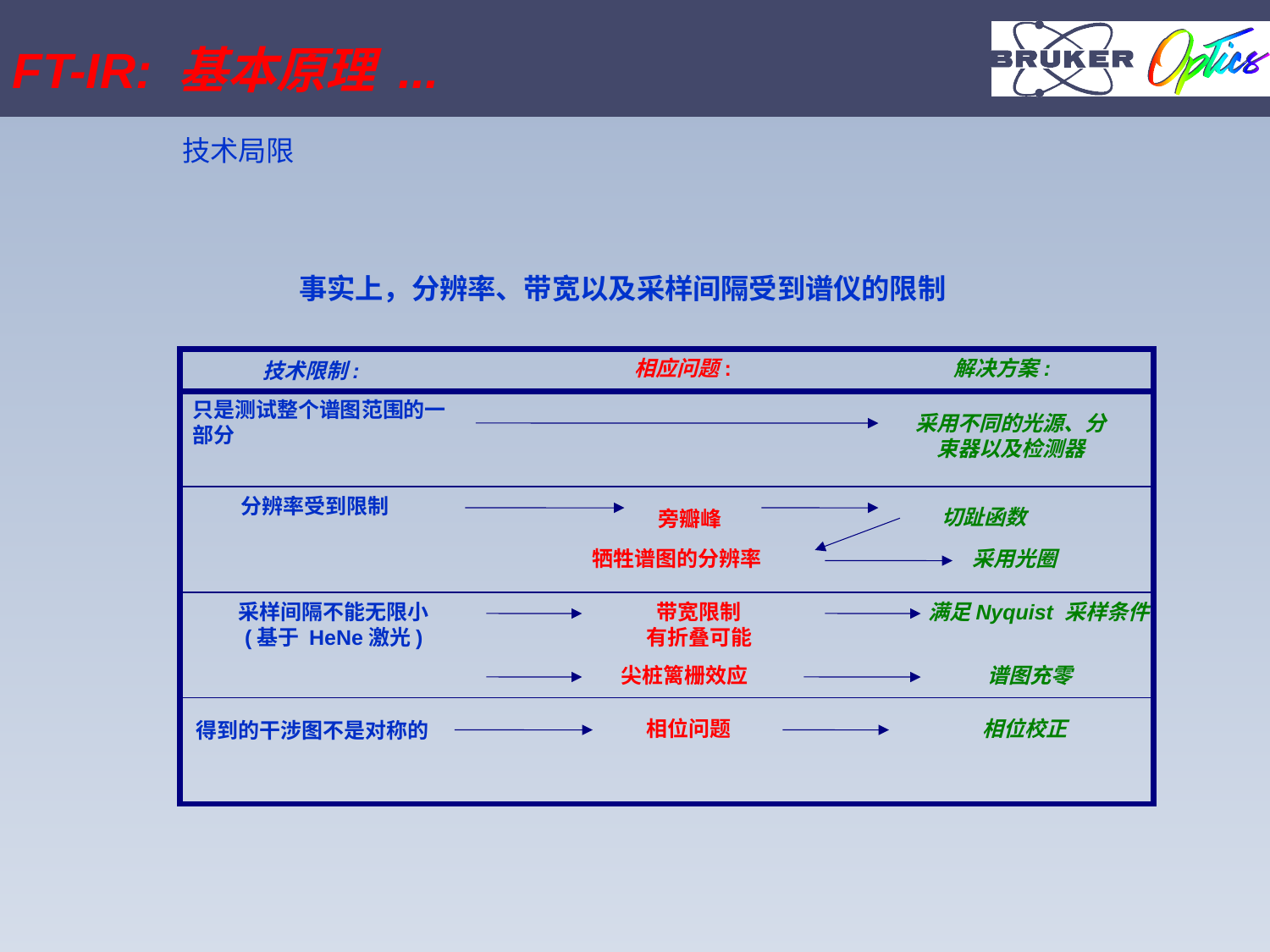

FT-IR: 基本原理 ...
技术局限
事实上，分辨率、带宽以及采样间隔受到谱仪的限制

相应问题:
解决方案:
技术限制:
只是测试整个谱图范围的一部分

采用不同的光源、分束器以及检测器

分辨率受到限制
切趾函数
旁瓣峰

牺牲谱图的分辨率
采用光圈

采样间隔不能无限小
(基于 HeNe激光)
带宽限制
有折叠可能
满足Nyquist 采样条件

尖桩篱栅效应
谱图充零

相位问题
相位校正
得到的干涉图不是对称的